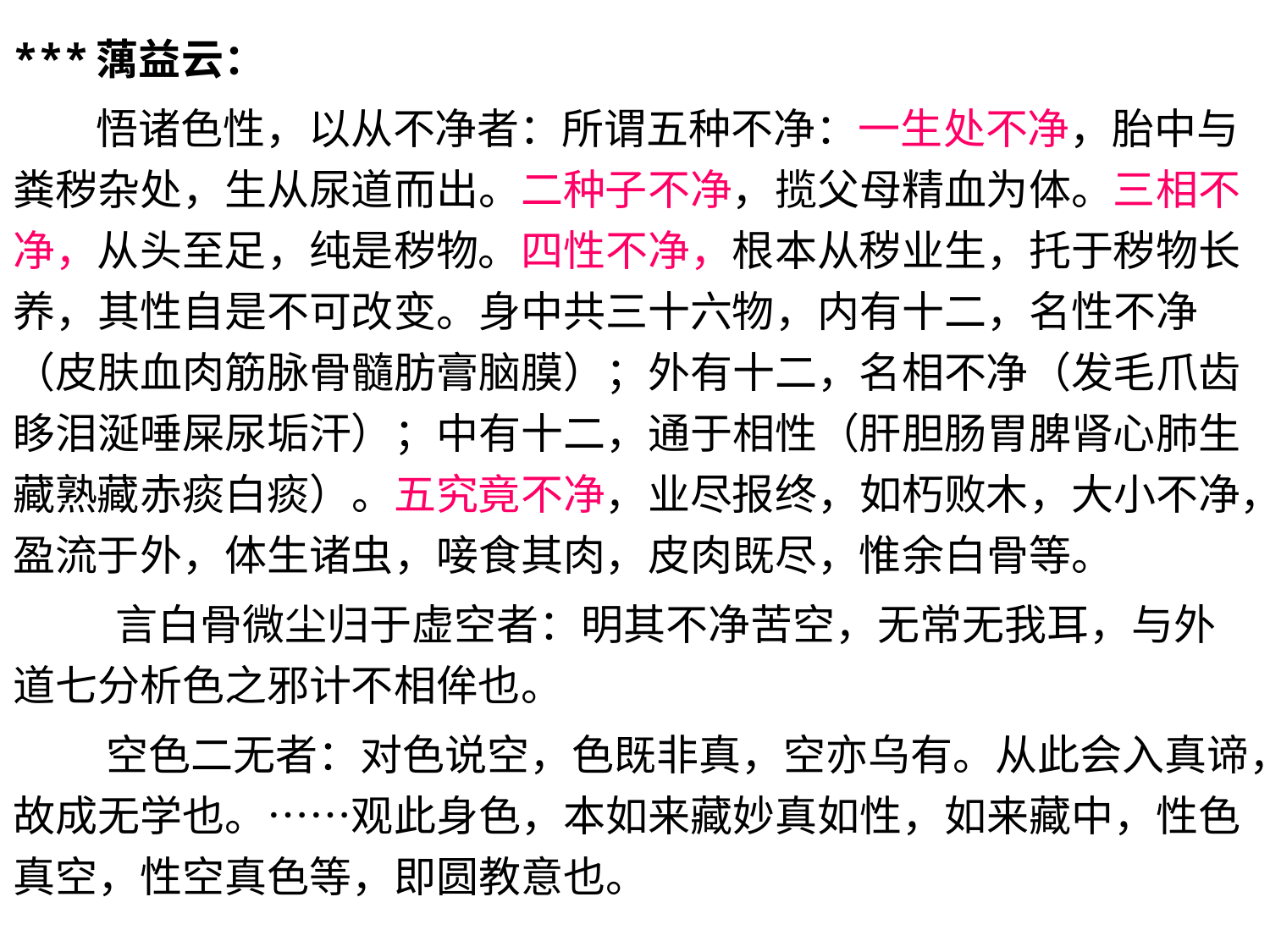

***蕅益云：
        悟诸色性，以从不净者：所谓五种不净：一生处不净，胎中与粪秽杂处，生从尿道而出。二种子不净，揽父母精血为体。三相不净，从头至足，纯是秽物。四性不净，根本从秽业生，托于秽物长养，其性自是不可改变。身中共三十六物，内有十二，名性不净（皮肤血肉筋脉骨髓肪膏脑膜）；外有十二，名相不净（发毛爪齿眵泪涎唾屎尿垢汗）；中有十二，通于相性（肝胆肠胃脾肾心肺生藏熟藏赤痰白痰）。五究竟不净，业尽报终，如朽败木，大小不净，盈流于外，体生诸虫，唼食其肉，皮肉既尽，惟余白骨等。
          言白骨微尘归于虚空者：明其不净苦空，无常无我耳，与外道七分析色之邪计不相侔也。
         空色二无者：对色说空，色既非真，空亦乌有。从此会入真谛，故成无学也。……观此身色，本如来藏妙真如性，如来藏中，性色真空，性空真色等，即圆教意也。